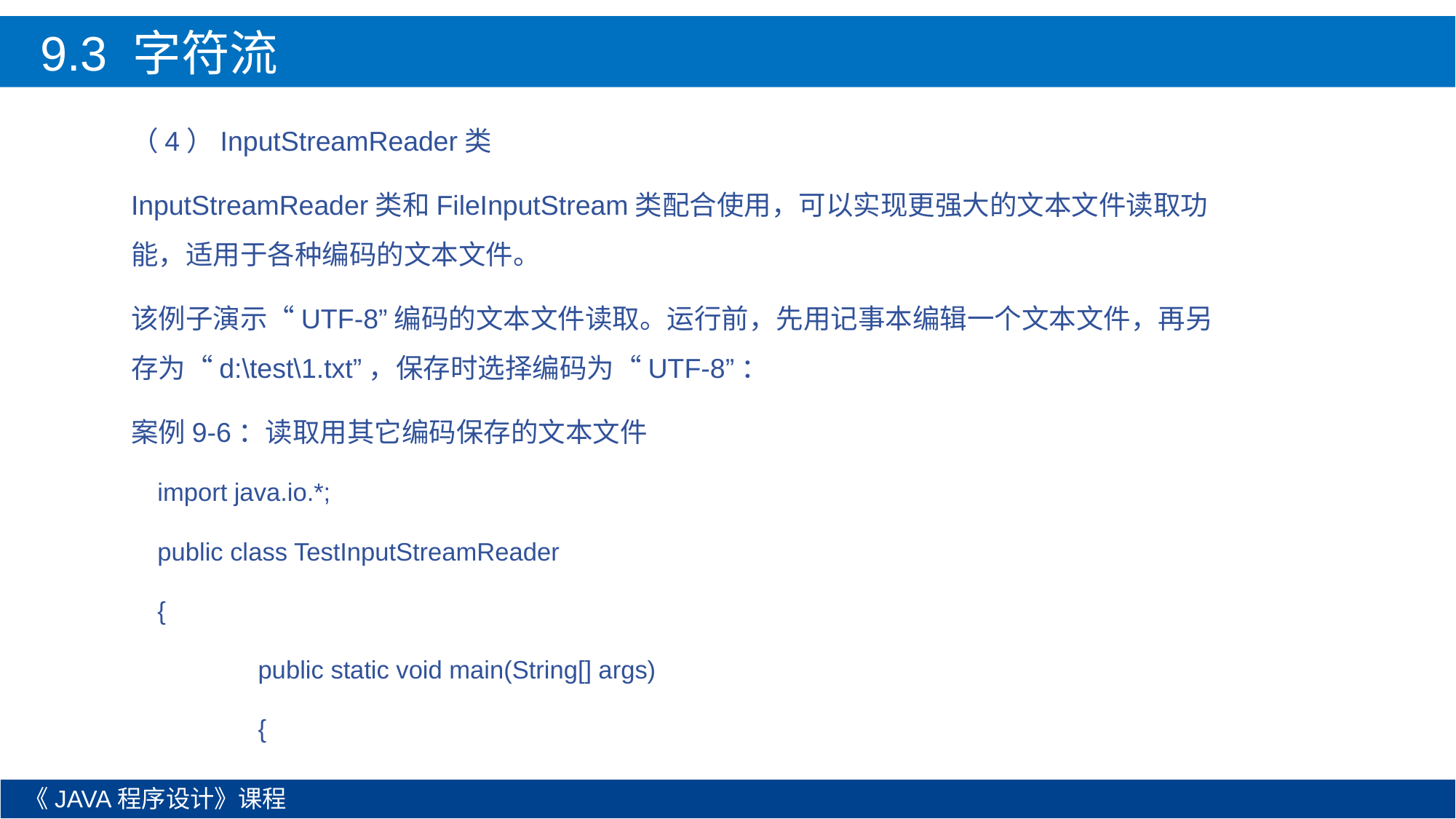

9.3 字符流
（4）InputStreamReader类
InputStreamReader类和FileInputStream类配合使用，可以实现更强大的文本文件读取功能，适用于各种编码的文本文件。
该例子演示“UTF-8”编码的文本文件读取。运行前，先用记事本编辑一个文本文件，再另存为“d:\test\1.txt”，保存时选择编码为“UTF-8”：
案例9-6：读取用其它编码保存的文本文件
import java.io.*;
public class TestInputStreamReader
{
	public static void main(String[] args)
	{
《JAVA程序设计》课程